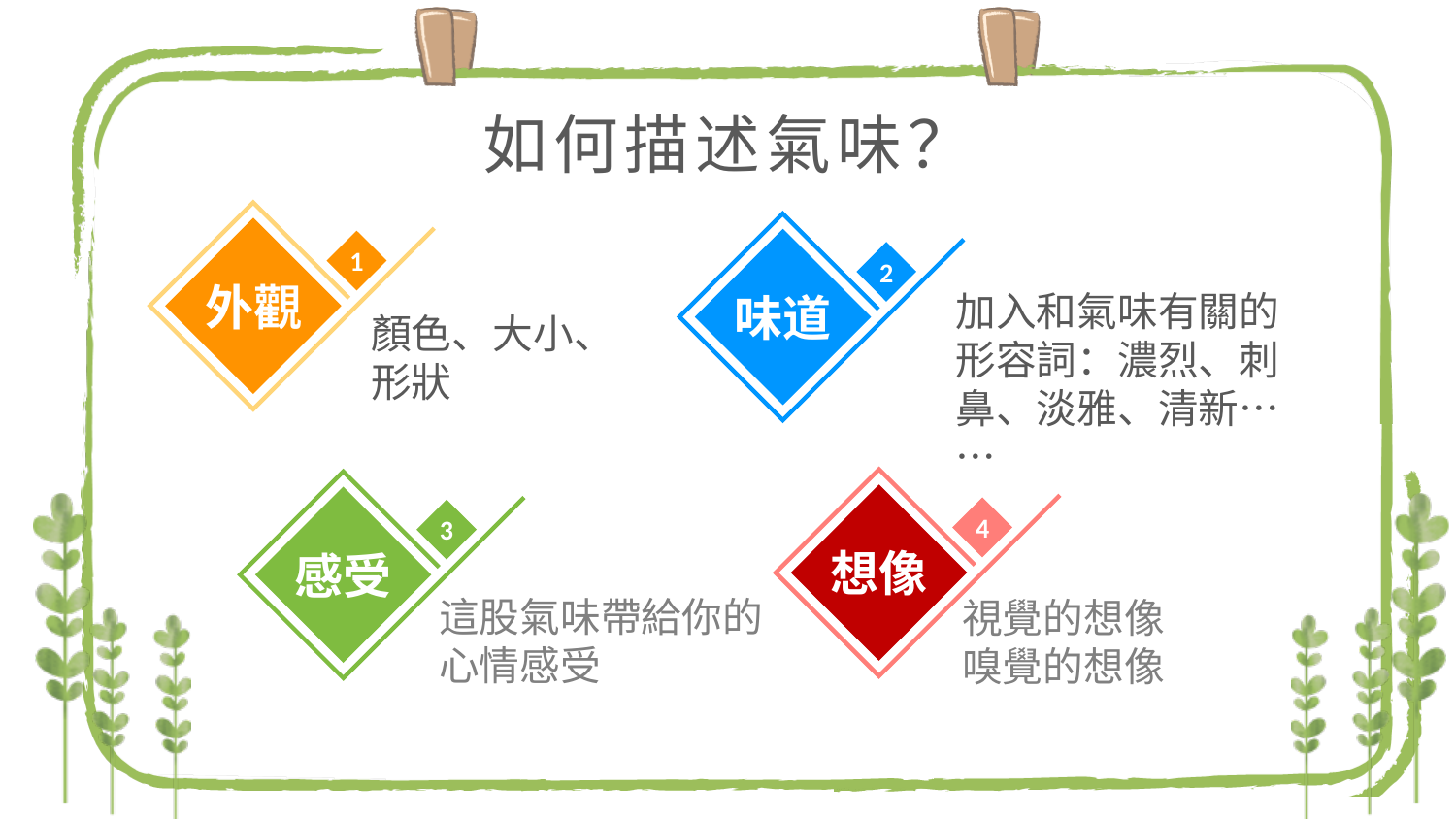

如何描述氣味？

外觀

味道
1
2
加入和氣味有關的形容詞：濃烈、刺鼻、淡雅、清新……
顏色、大小、形狀

想像

感受
4
3
這股氣味帶給你的心情感受
視覺的想像
嗅覺的想像